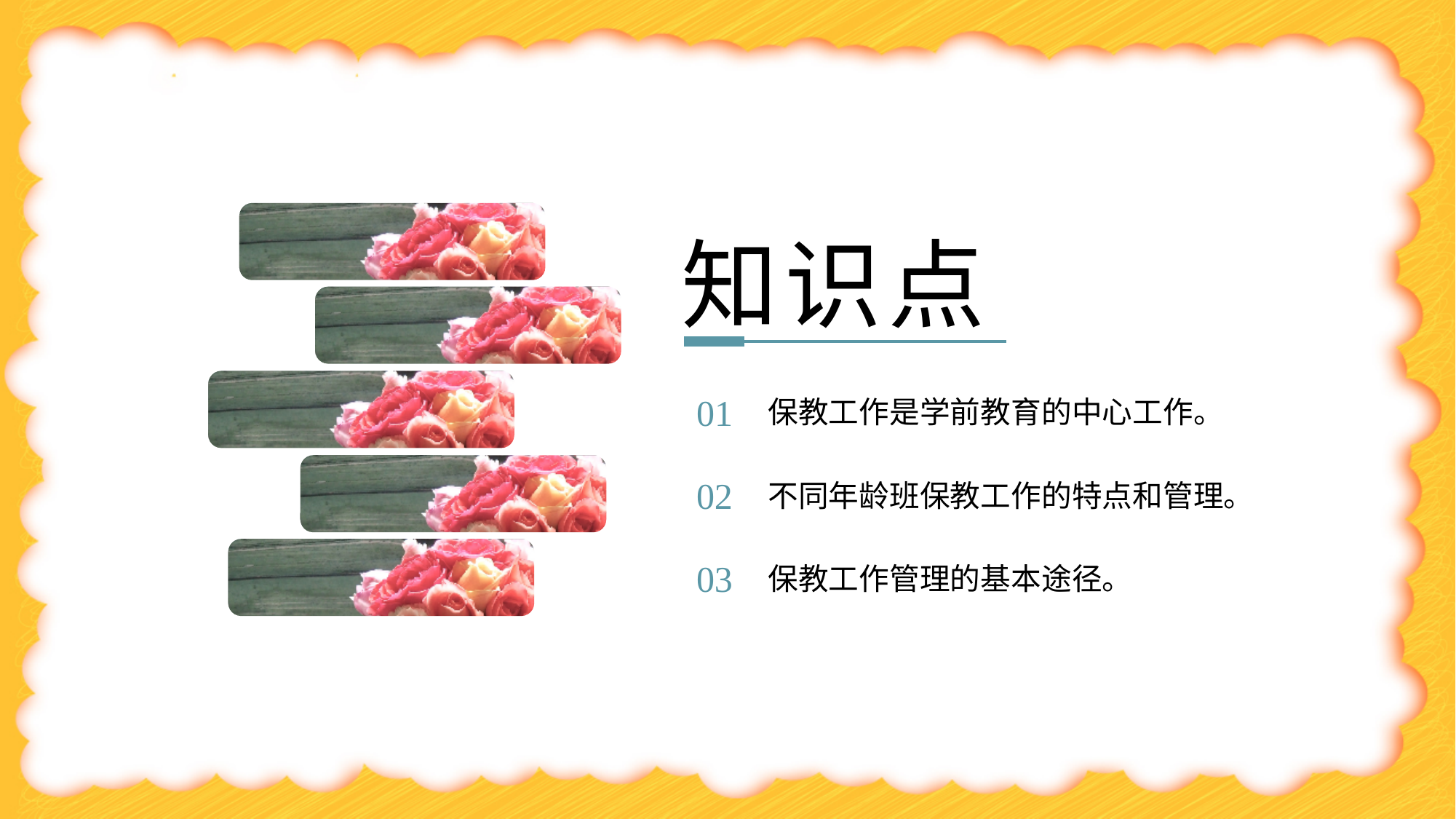

知识点
保教工作是学前教育的中心工作。
01
不同年龄班保教工作的特点和管理。
02
保教工作管理的基本途径。
03